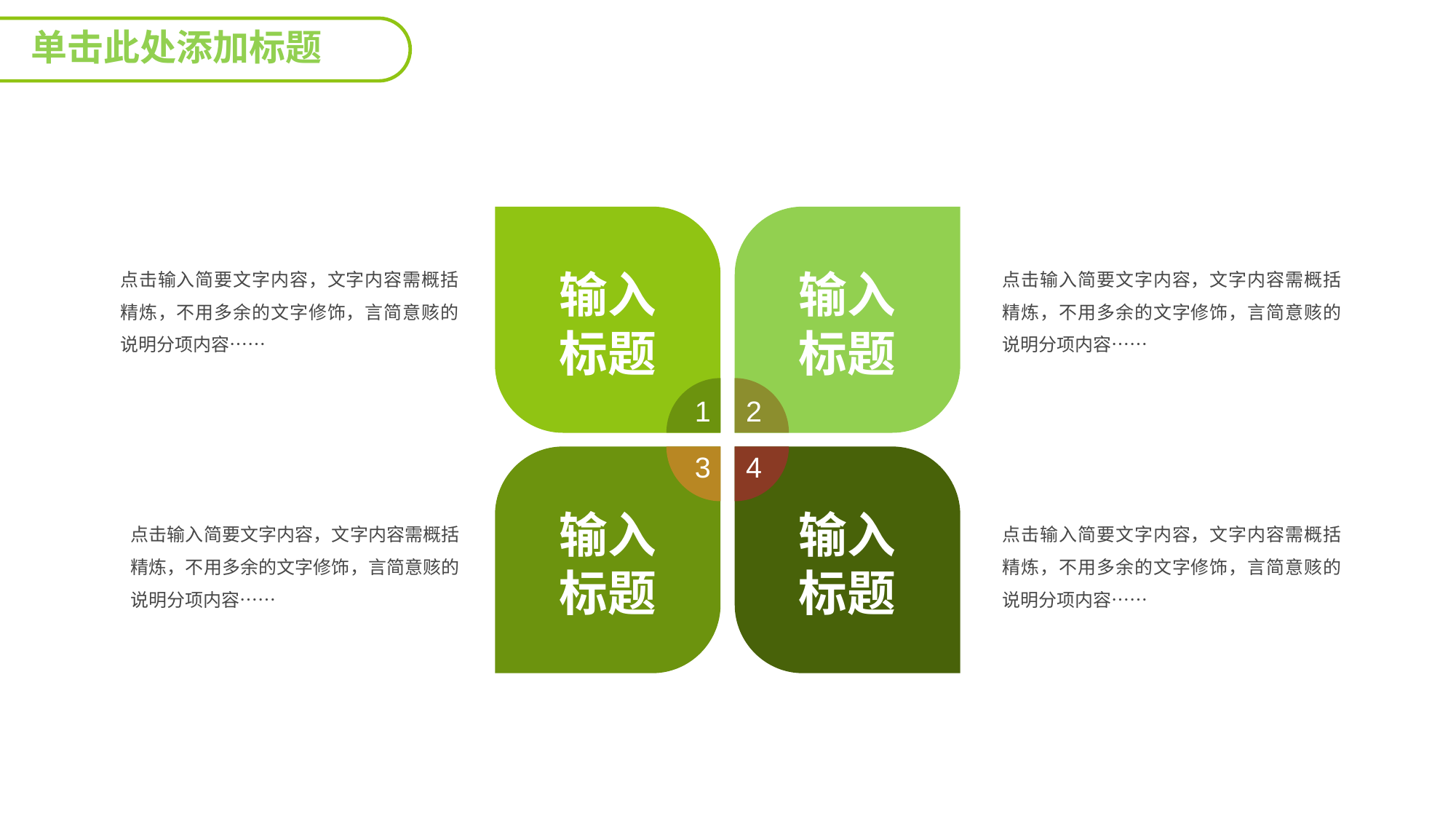

单击此处添加标题

点击输入简要文字内容，文字内容需概括精炼，不用多余的文字修饰，言简意赅的说明分项内容……
输入标题
输入标题
点击输入简要文字内容，文字内容需概括精炼，不用多余的文字修饰，言简意赅的说明分项内容……

1
2

3
4
输入标题
输入标题
点击输入简要文字内容，文字内容需概括精炼，不用多余的文字修饰，言简意赅的说明分项内容……
点击输入简要文字内容，文字内容需概括精炼，不用多余的文字修饰，言简意赅的说明分项内容……
延迟符